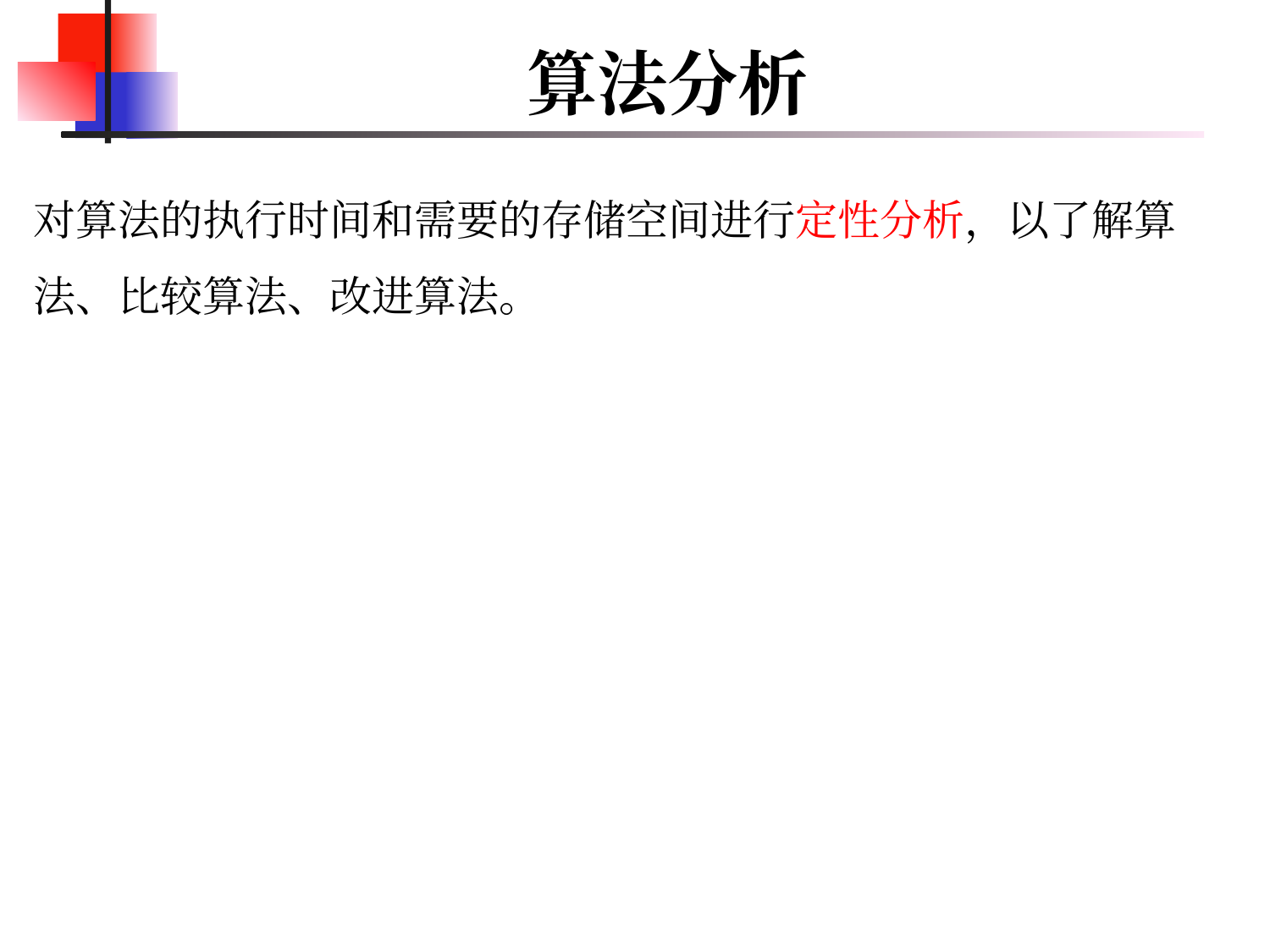

# 算法分析
对算法的执行时间和需要的存储空间进行定性分析，以了解算法、比较算法、改进算法。